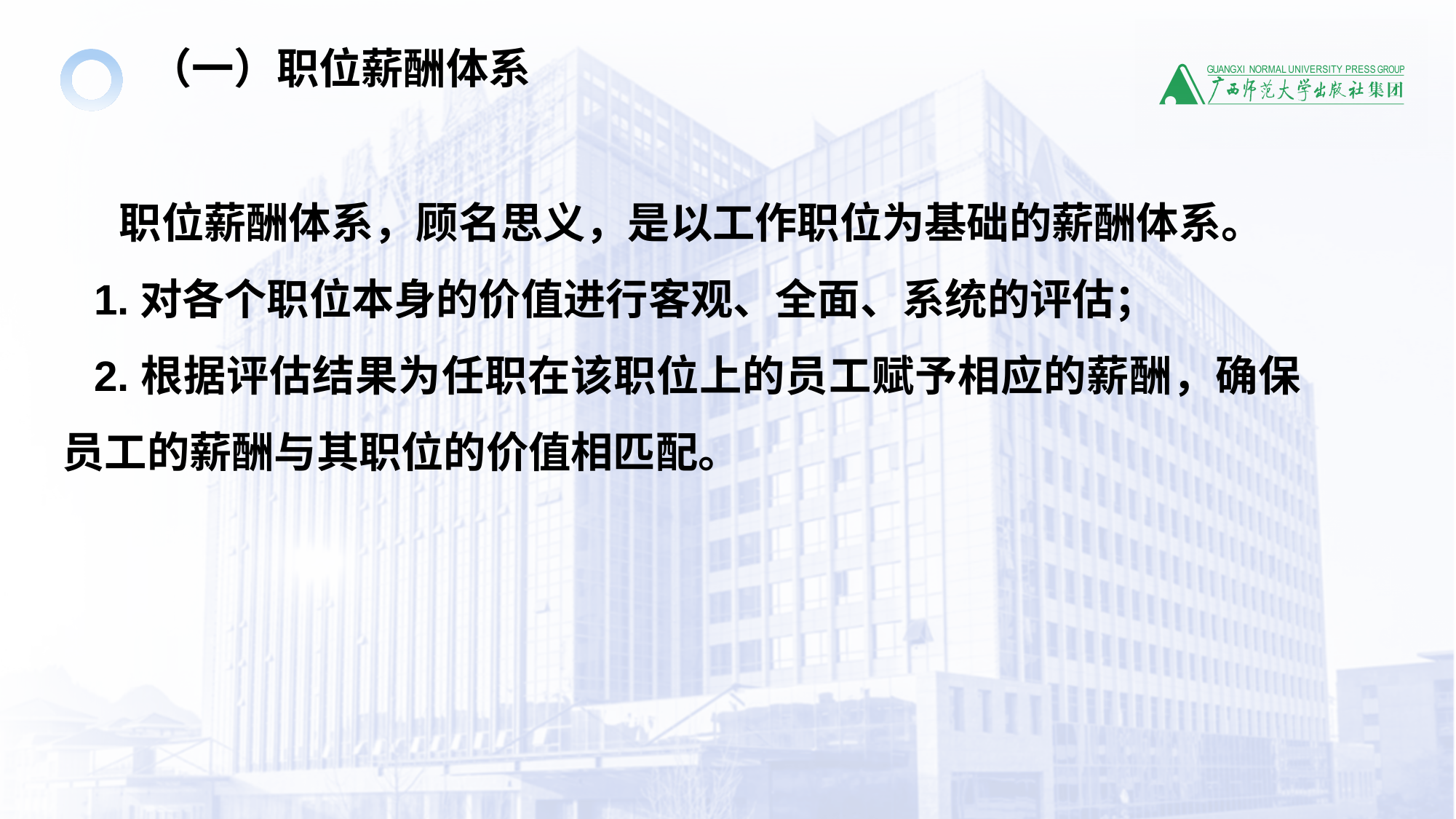

（一）职位薪酬体系

  职位薪酬体系，顾名思义，是以工作职位为基础的薪酬体系。
1.对各个职位本身的价值进行客观、全面、系统的评估；
2.根据评估结果为任职在该职位上的员工赋予相应的薪酬，确保员工的薪酬与其职位的价值相匹配。